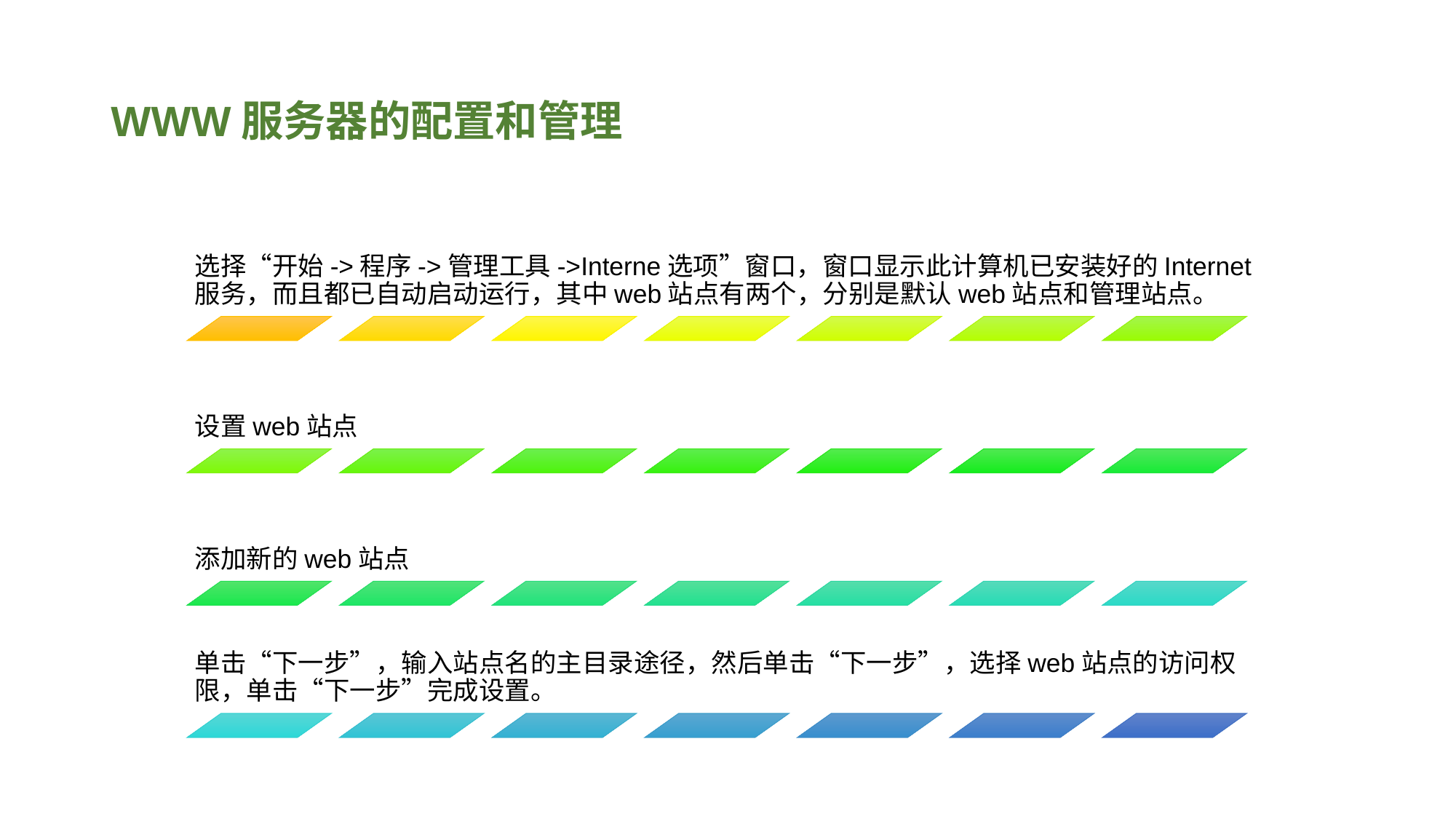

# WWW服务器的配置和管理
选择“开始->程序->管理工具->Interne选项”窗口，窗口显示此计算机已安装好的Internet服务，而且都已自动启动运行，其中web站点有两个，分别是默认web站点和管理站点。
设置web站点
添加新的web站点
单击“下一步”，输入站点名的主目录途径，然后单击“下一步”，选择web站点的访问权限，单击“下一步”完成设置。